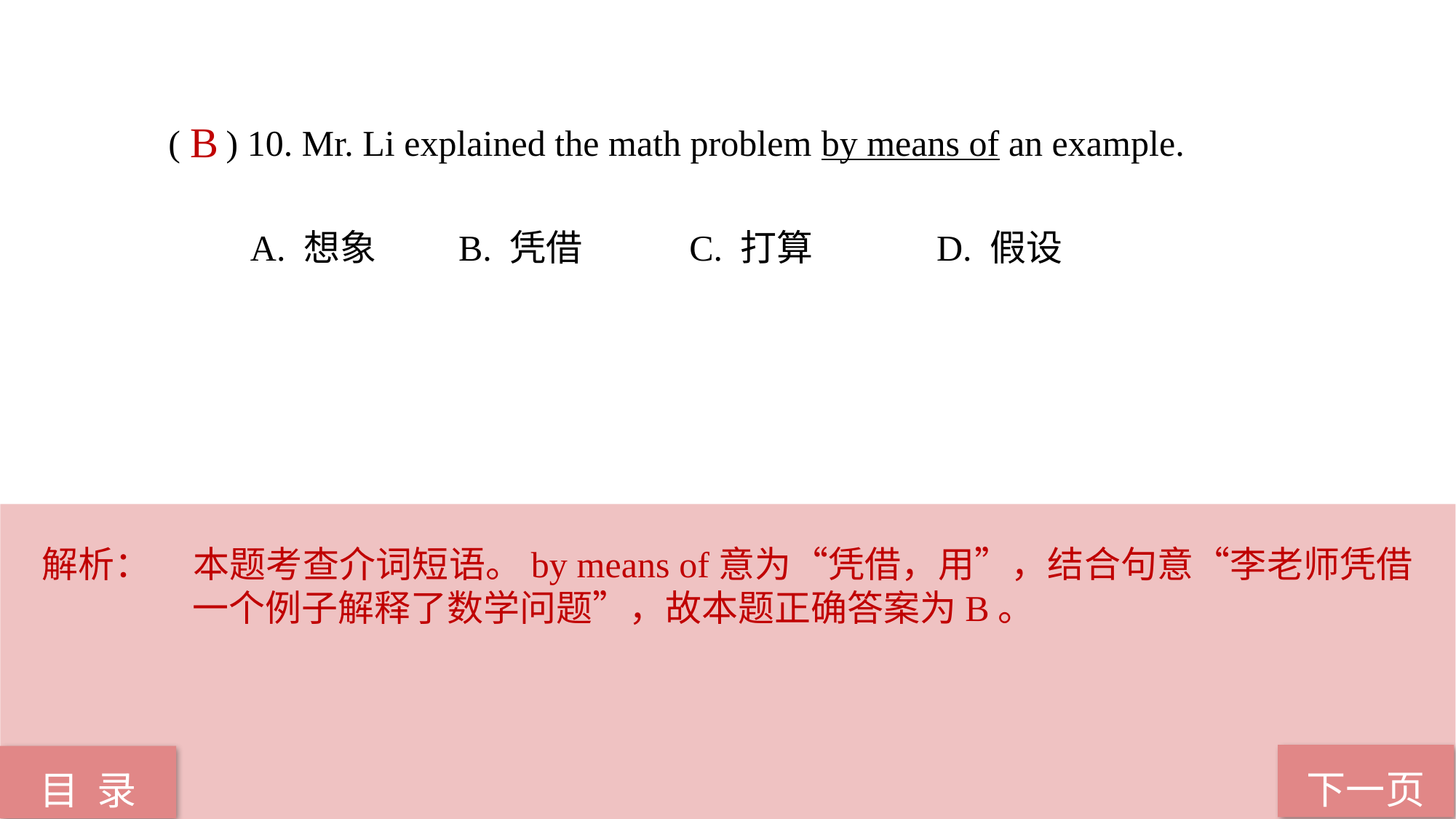

(     ) 10. Mr. Li explained the math problem by means of an example.

         A. 想象         B. 凭借            C. 打算              D. 假设
B
解析：	本题考查介词短语。by means of意为“凭借，用”，结合句意“李老师凭借一个例子解释了数学问题”，故本题正确答案为B。